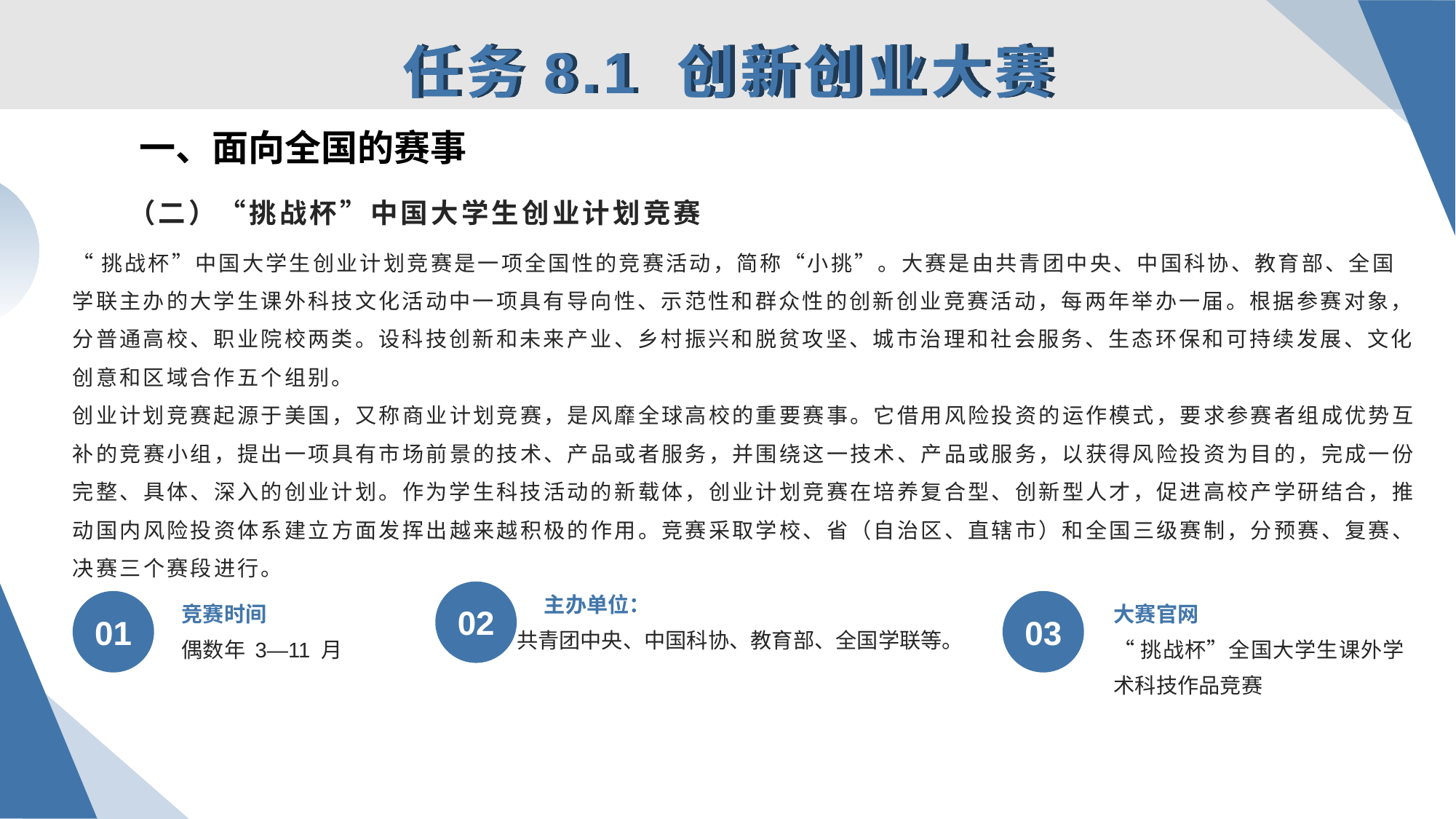

任务8.1 创新创业大赛
一、面向全国的赛事

# （二）“挑战杯”中国大学生创业计划竞赛
“挑战杯”中国大学生创业计划竞赛是一项全国性的竞赛活动，简称“小挑”。大赛是由共青团中央、中国科协、教育部、全国学联主办的大学生课外科技文化活动中一项具有导向性、示范性和群众性的创新创业竞赛活动，每两年举办一届。根据参赛对象，分普通高校、职业院校两类。设科技创新和未来产业、乡村振兴和脱贫攻坚、城市治理和社会服务、生态环保和可持续发展、文化创意和区域合作五个组别。
创业计划竞赛起源于美国，又称商业计划竞赛，是风靡全球高校的重要赛事。它借用风险投资的运作模式，要求参赛者组成优势互补的竞赛小组，提出一项具有市场前景的技术、产品或者服务，并围绕这一技术、产品或服务，以获得风险投资为目的，完成一份完整、具体、深入的创业计划。作为学生科技活动的新载体，创业计划竞赛在培养复合型、创新型人才，促进高校产学研结合，推动国内风险投资体系建立方面发挥出越来越积极的作用。竞赛采取学校、省（自治区、直辖市）和全国三级赛制，分预赛、复赛、决赛三个赛段进行。
主办单位：
竞赛时间
大赛官网
02
01
03
共青团中央、中国科协、教育部、全国学联等。
“挑战杯”全国大学生课外学术科技作品竞赛
偶数年 3—11 月